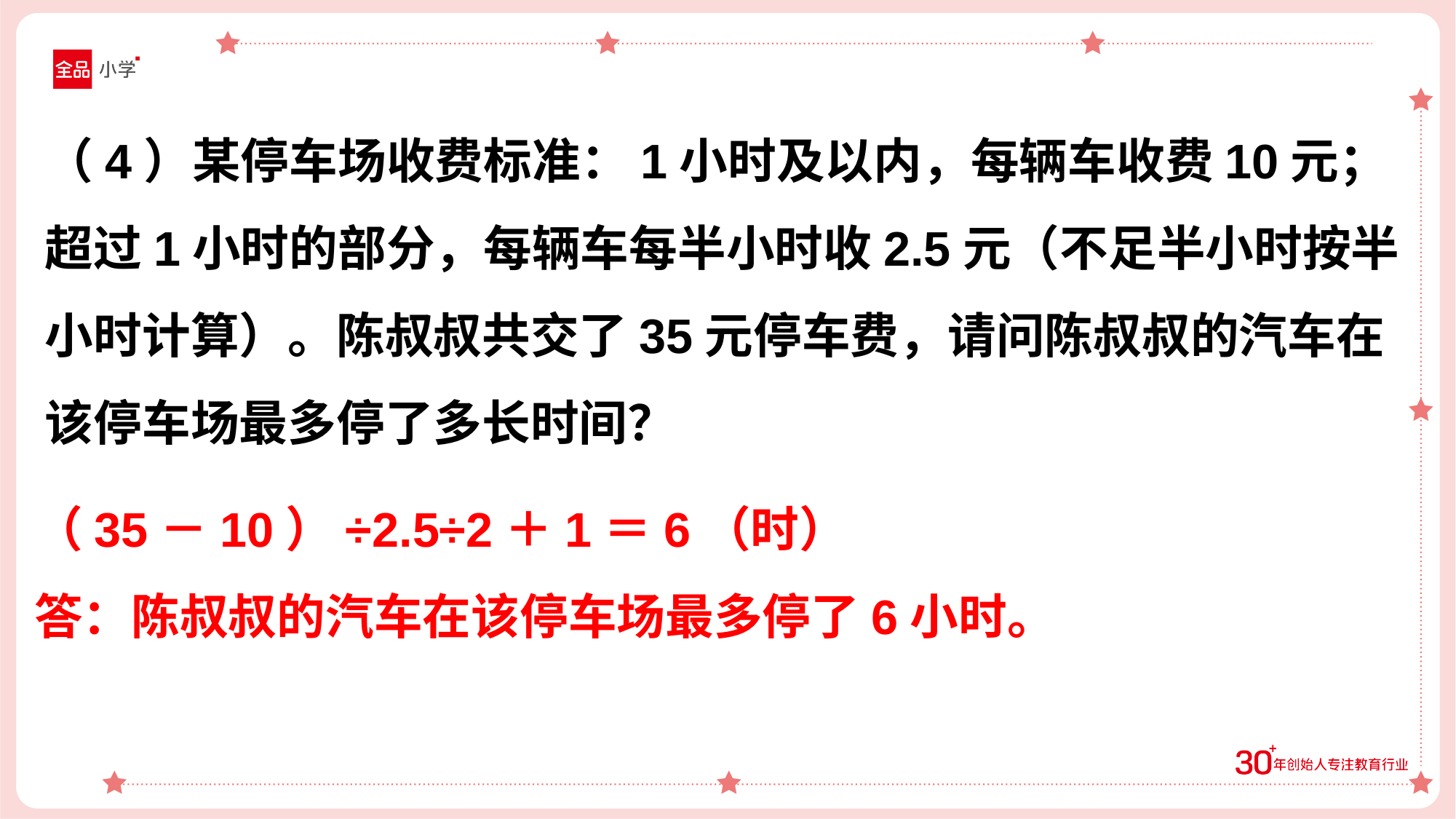

（4）某停车场收费标准：1小时及以内，每辆车收费10元；超过1小时的部分，每辆车每半小时收2.5元（不足半小时按半小时计算）。陈叔叔共交了35元停车费，请问陈叔叔的汽车在该停车场最多停了多长时间？
（35－10）÷2.5÷2＋1＝6（时）
答：陈叔叔的汽车在该停车场最多停了6小时。